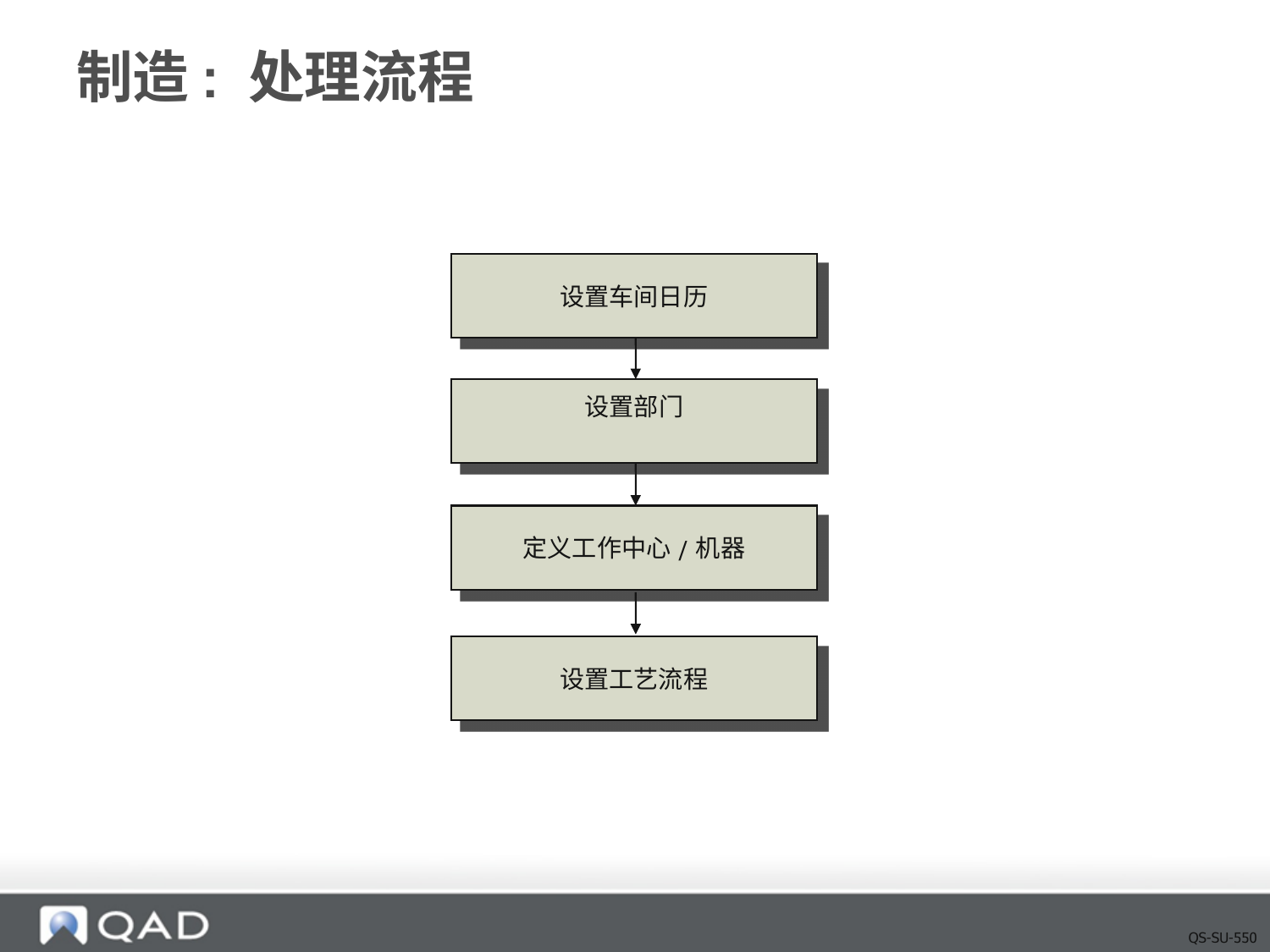

# 制造: 处理流程
设置车间日历

设置部门

定义工作中心/机器

设置工艺流程
QS-SU-550